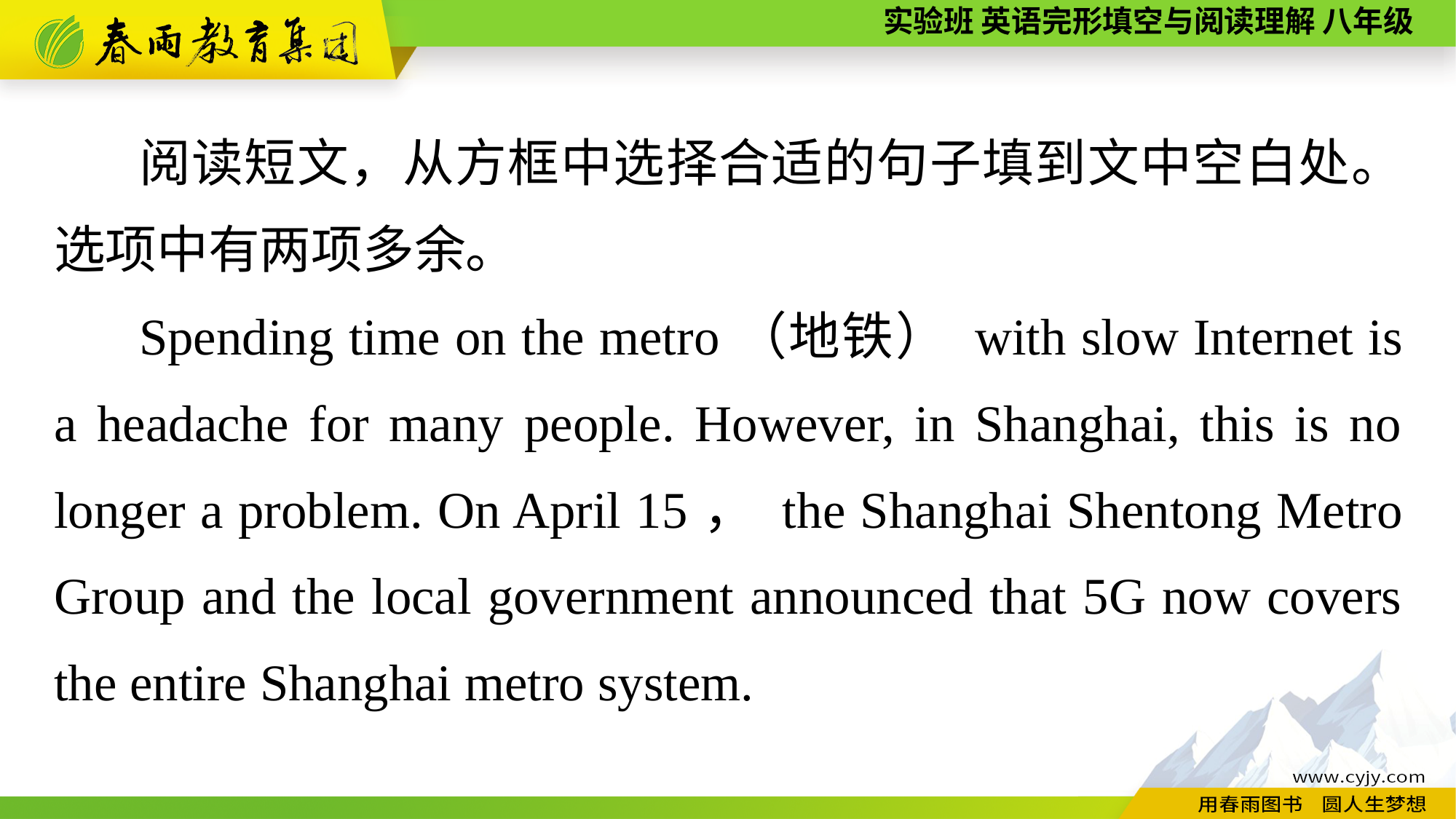

阅读短文，从方框中选择合适的句子填到文中空白处。选项中有两项多余。
Spending time on the metro（地铁） with slow Internet is a headache for many people. However, in Shanghai, this is no longer a problem. On April 15， the Shanghai Shentong Metro Group and the local government announced that 5G now covers the entire Shanghai metro system.